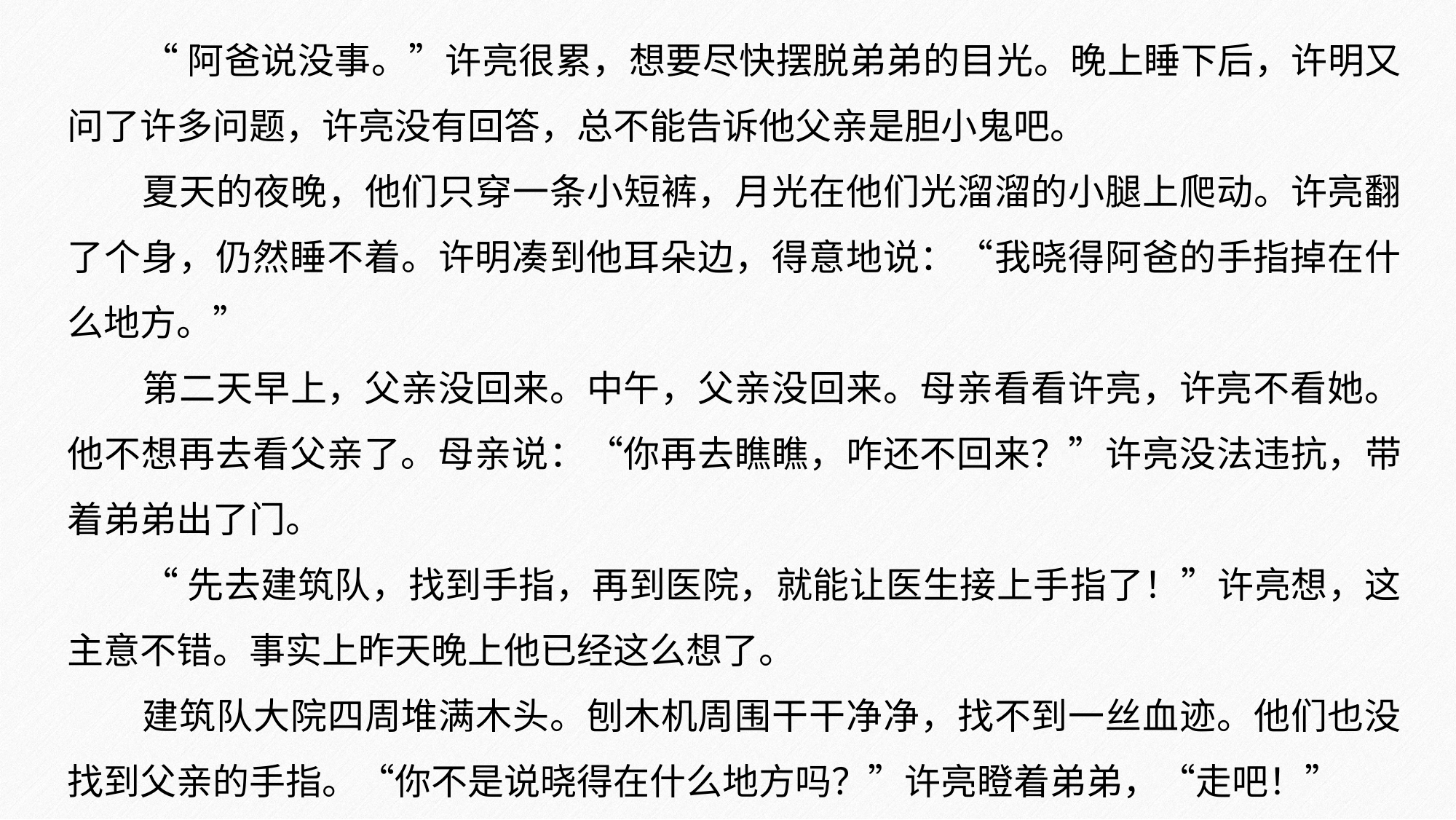

“阿爸说没事。”许亮很累，想要尽快摆脱弟弟的目光。晚上睡下后，许明又问了许多问题，许亮没有回答，总不能告诉他父亲是胆小鬼吧。
夏天的夜晚，他们只穿一条小短裤，月光在他们光溜溜的小腿上爬动。许亮翻了个身，仍然睡不着。许明凑到他耳朵边，得意地说：“我晓得阿爸的手指掉在什么地方。”
第二天早上，父亲没回来。中午，父亲没回来。母亲看看许亮，许亮不看她。他不想再去看父亲了。母亲说：“你再去瞧瞧，咋还不回来？”许亮没法违抗，带着弟弟出了门。
“先去建筑队，找到手指，再到医院，就能让医生接上手指了！”许亮想，这主意不错。事实上昨天晚上他已经这么想了。
建筑队大院四周堆满木头。刨木机周围干干净净，找不到一丝血迹。他们也没找到父亲的手指。“你不是说晓得在什么地方吗？”许亮瞪着弟弟，“走吧！”